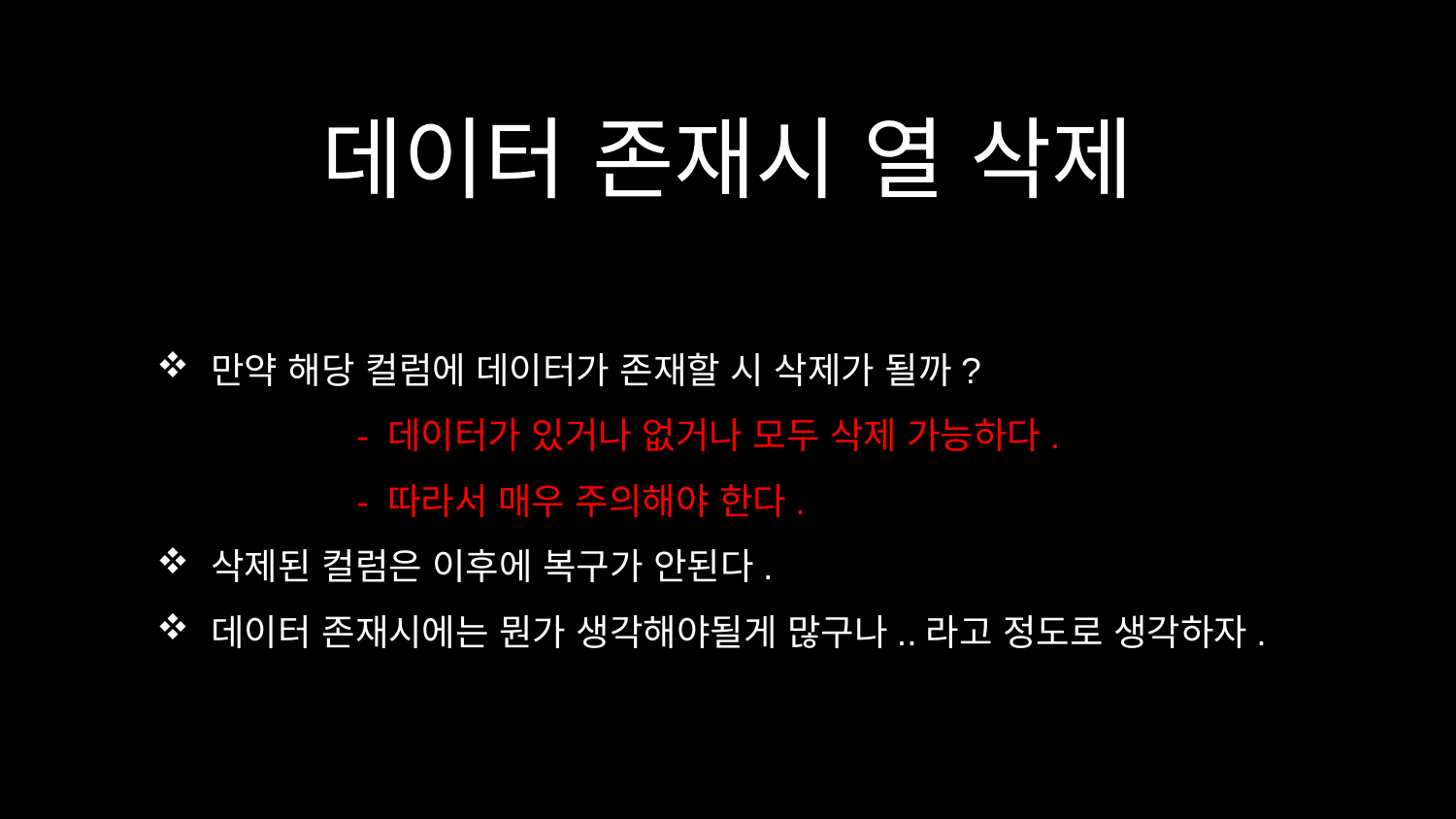

# 데이터 존재시 열 삭제
만약 해당 컬럼에 데이터가 존재할 시 삭제가 될까?
	- 데이터가 있거나 없거나 모두 삭제 가능하다.
	- 따라서 매우 주의해야 한다.
삭제된 컬럼은 이후에 복구가 안된다.
데이터 존재시에는 뭔가 생각해야될게 많구나..라고 정도로 생각하자.